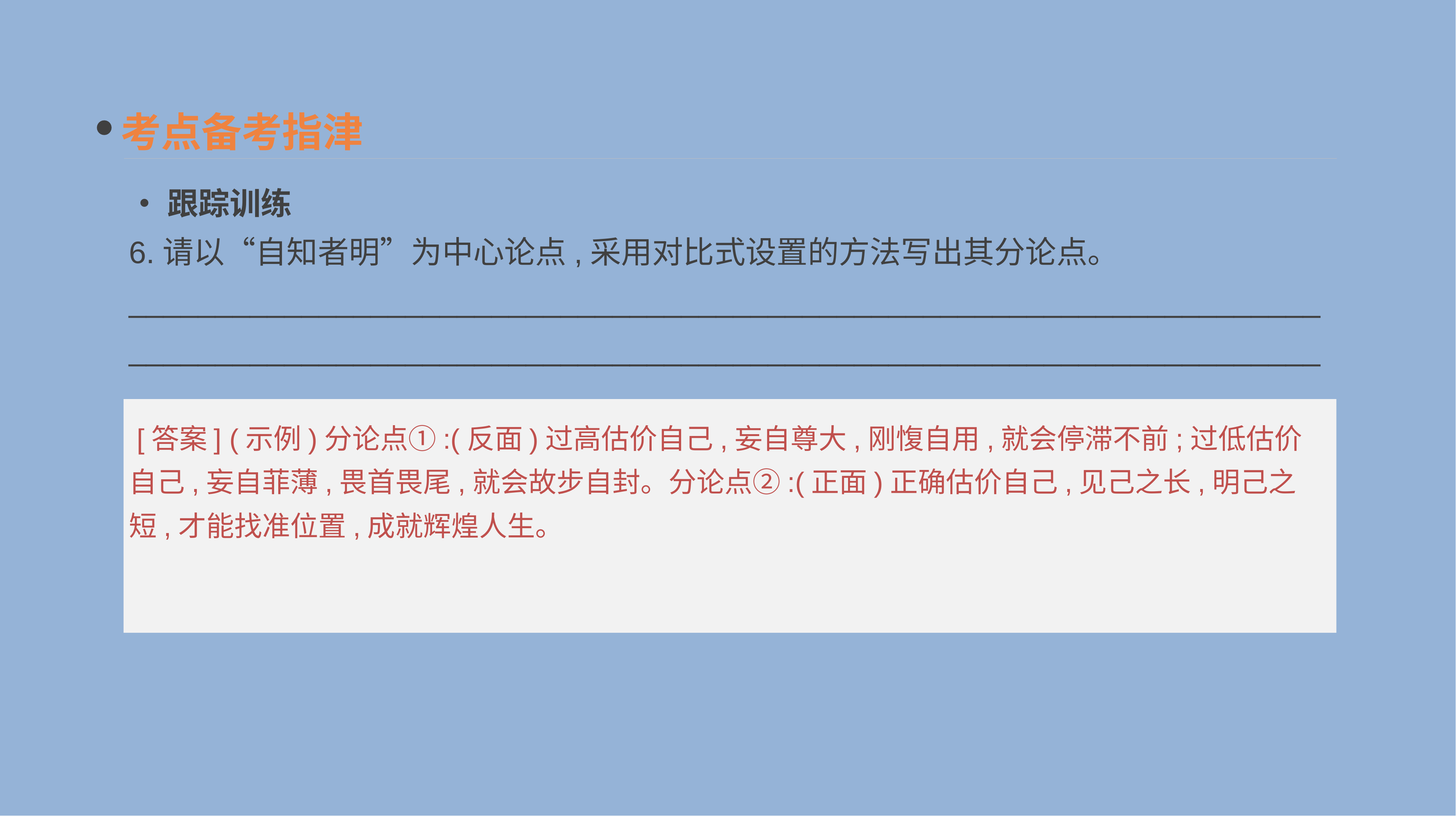

考点备考指津

•跟踪训练
6.请以“自知者明”为中心论点,采用对比式设置的方法写出其分论点。
____________________________________________________________________________________________________________________________________________________________________________

 [答案] (示例)分论点①:(反面)过高估价自己,妄自尊大,刚愎自用,就会停滞不前;过低估价自己,妄自菲薄,畏首畏尾,就会故步自封。分论点②:(正面)正确估价自己,见己之长,明己之短,才能找准位置,成就辉煌人生。